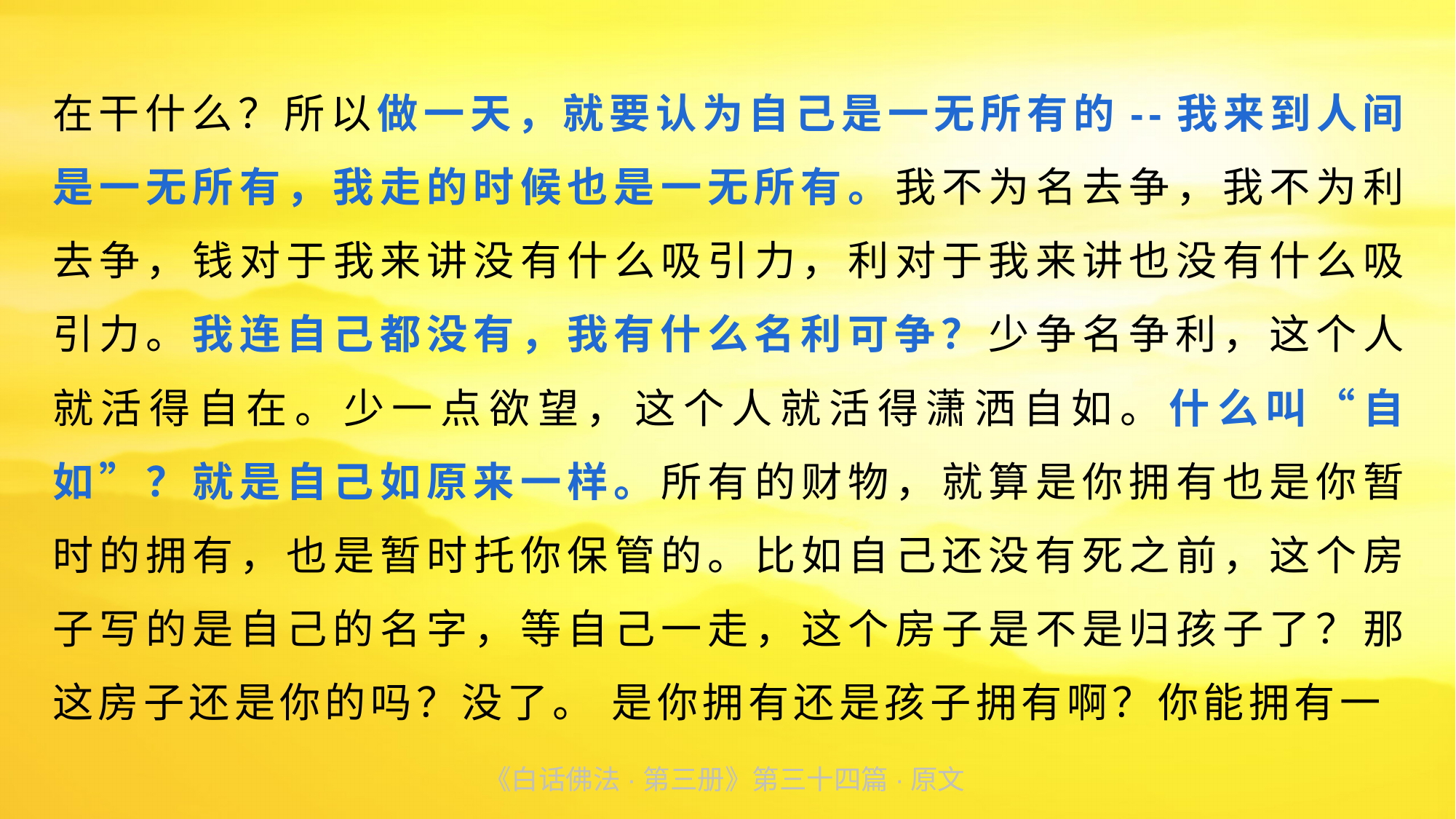

在干什么？所以做一天，就要认为自己是一无所有的--我来到人间是一无所有，我走的时候也是一无所有。我不为名去争，我不为利去争，钱对于我来讲没有什么吸引力，利对于我来讲也没有什么吸引力。我连自己都没有，我有什么名利可争？少争名争利，这个人就活得自在。少一点欲望，这个人就活得潇洒自如。什么叫“自如”？就是自己如原来一样。所有的财物，就算是你拥有也是你暂时的拥有，也是暂时托你保管的。比如自己还没有死之前，这个房子写的是自己的名字，等自己一走，这个房子是不是归孩子了？那这房子还是你的吗？没了。 是你拥有还是孩子拥有啊？你能拥有一
《白话佛法·第三册》第三十四篇·原文